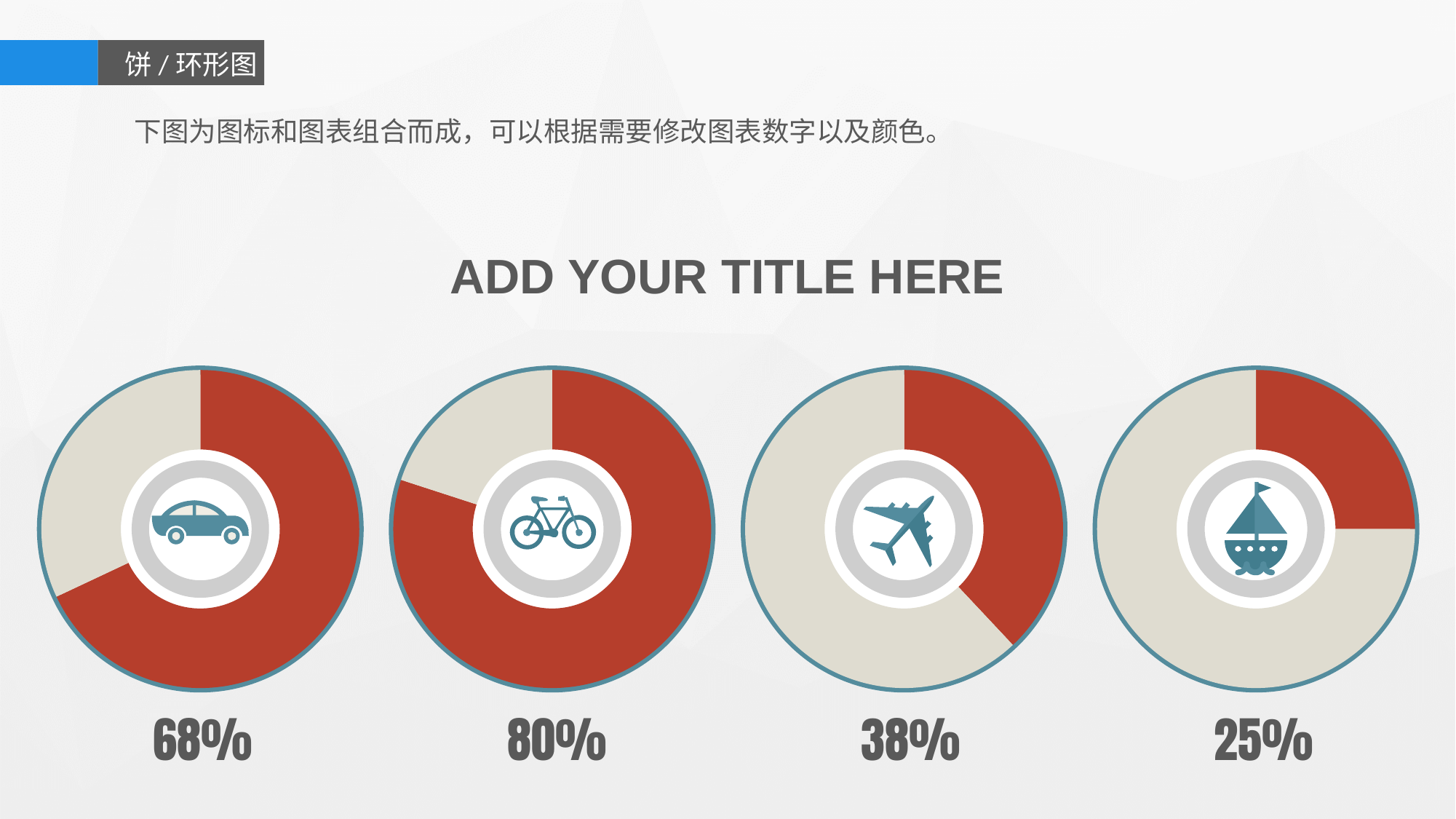

饼/环形图
下图为图标和图表组合而成，可以根据需要修改图表数字以及颜色。
ADD YOUR TITLE HERE

### Chart

| Category | 销售额 |
|---|---|
| 第一季度 | 0.68 |
| 第二季度 | 0.32 |

### Chart

| Category | 销售额 |
|---|---|
| 第一季度 | 0.8 |
| 第二季度 | 0.2 |

### Chart

| Category | 销售额 |
|---|---|
| 第一季度 | 0.38 |
| 第二季度 | 0.62 |

### Chart

| Category | 销售额 |
|---|---|
| 第一季度 | 0.25 |
| 第二季度 | 0.75 |

68%
80%
38%
25%